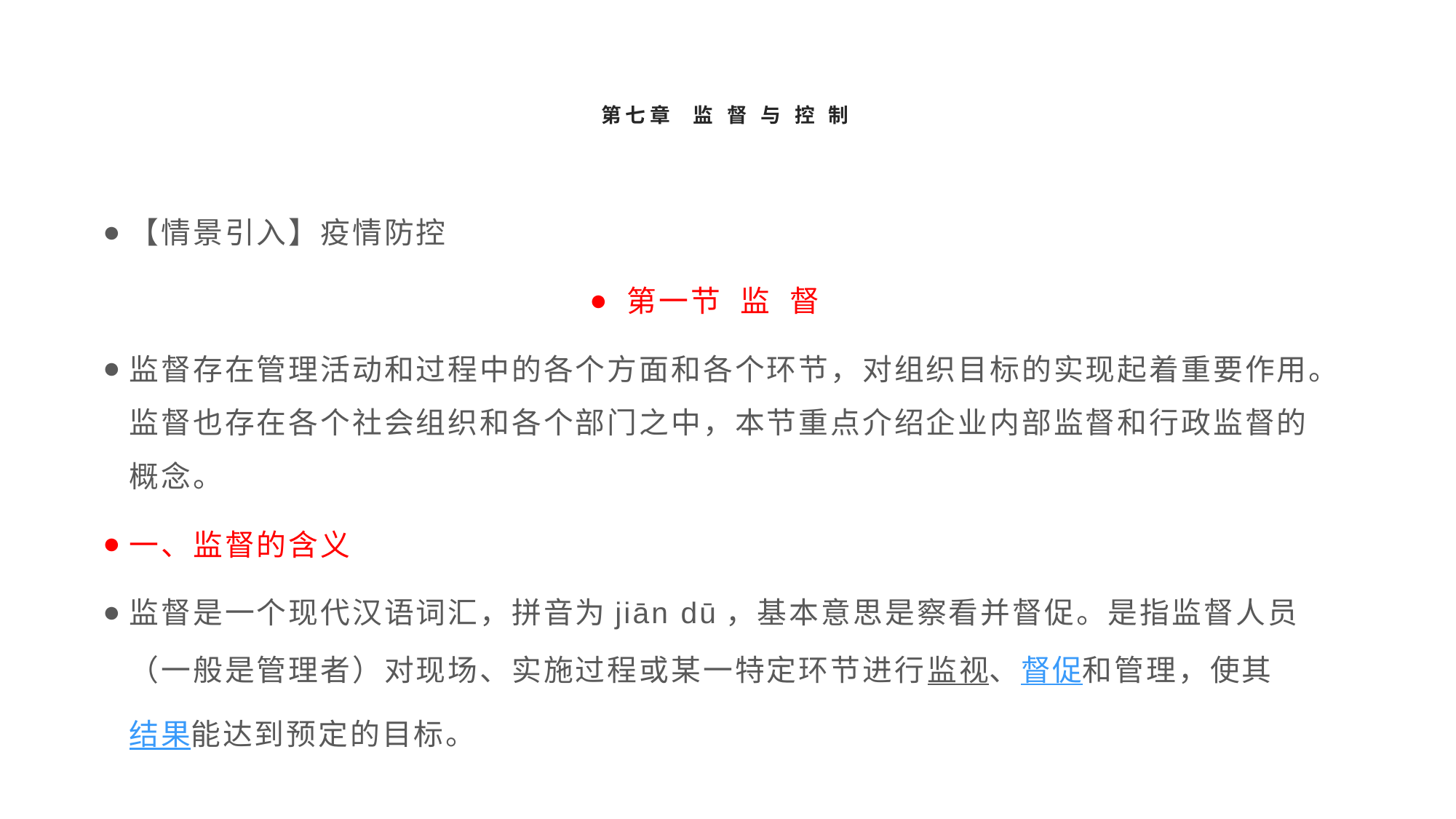

# 第七章  监 督 与 控 制
【情景引入】疫情防控
第一节  监  督
监督存在管理活动和过程中的各个方面和各个环节，对组织目标的实现起着重要作用。监督也存在各个社会组织和各个部门之中，本节重点介绍企业内部监督和行政监督的概念。
一、监督的含义
监督是一个现代汉语词汇，拼音为jiān dū，基本意思是察看并督促。是指监督人员（一般是管理者）对现场、实施过程或某一特定环节进行监视、督促和管理，使其结果能达到预定的目标。

1